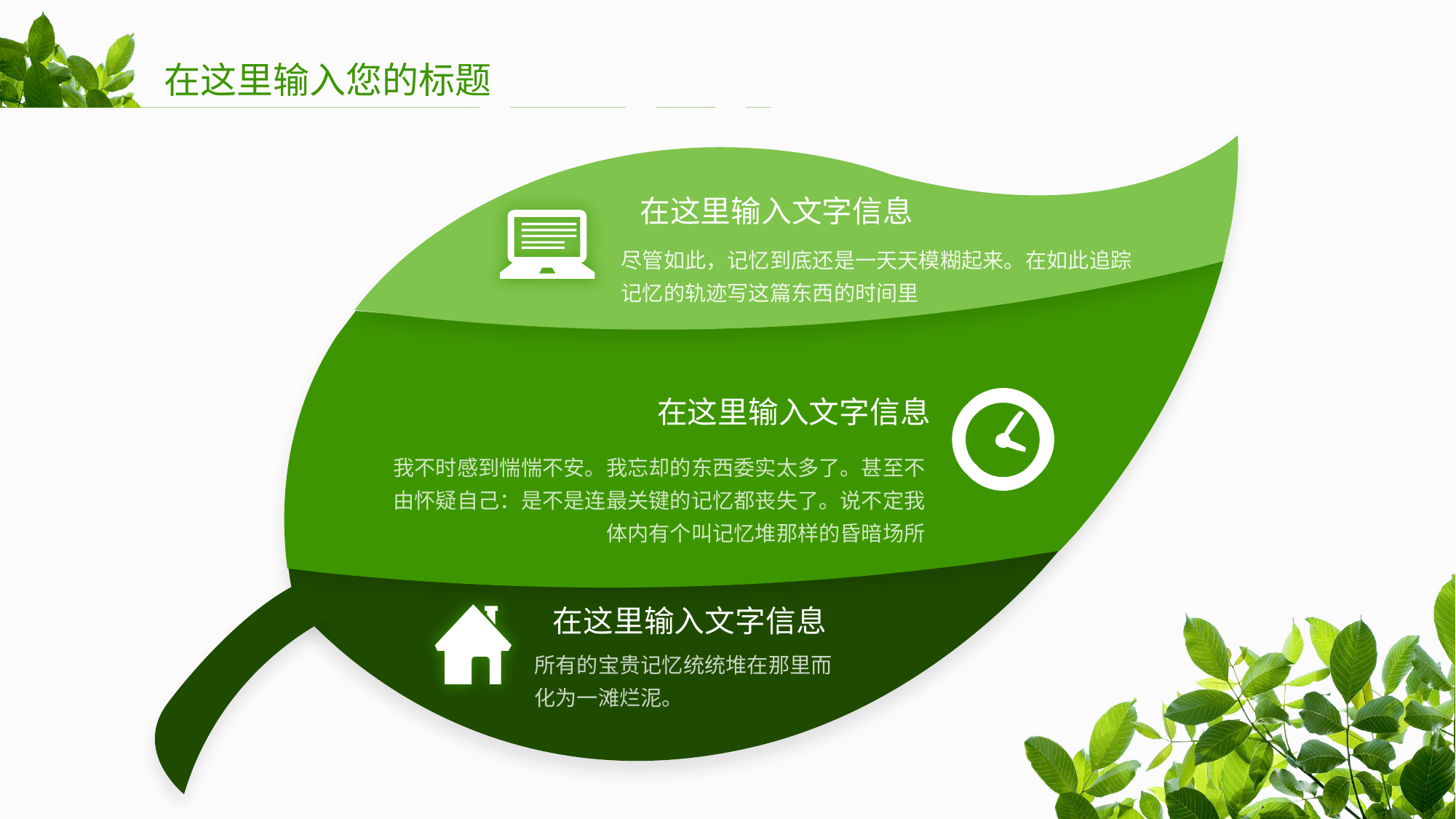

在这里输入您的标题

在这里输入文字信息

尽管如此，记忆到底还是一天天模糊起来。在如此追踪记忆的轨迹写这篇东西的时间里
在这里输入文字信息

我不时感到惴惴不安。我忘却的东西委实太多了。甚至不由怀疑自己：是不是连最关键的记忆都丧失了。说不定我体内有个叫记忆堆那样的昏暗场所
在这里输入文字信息

所有的宝贵记忆统统堆在那里而化为一滩烂泥。